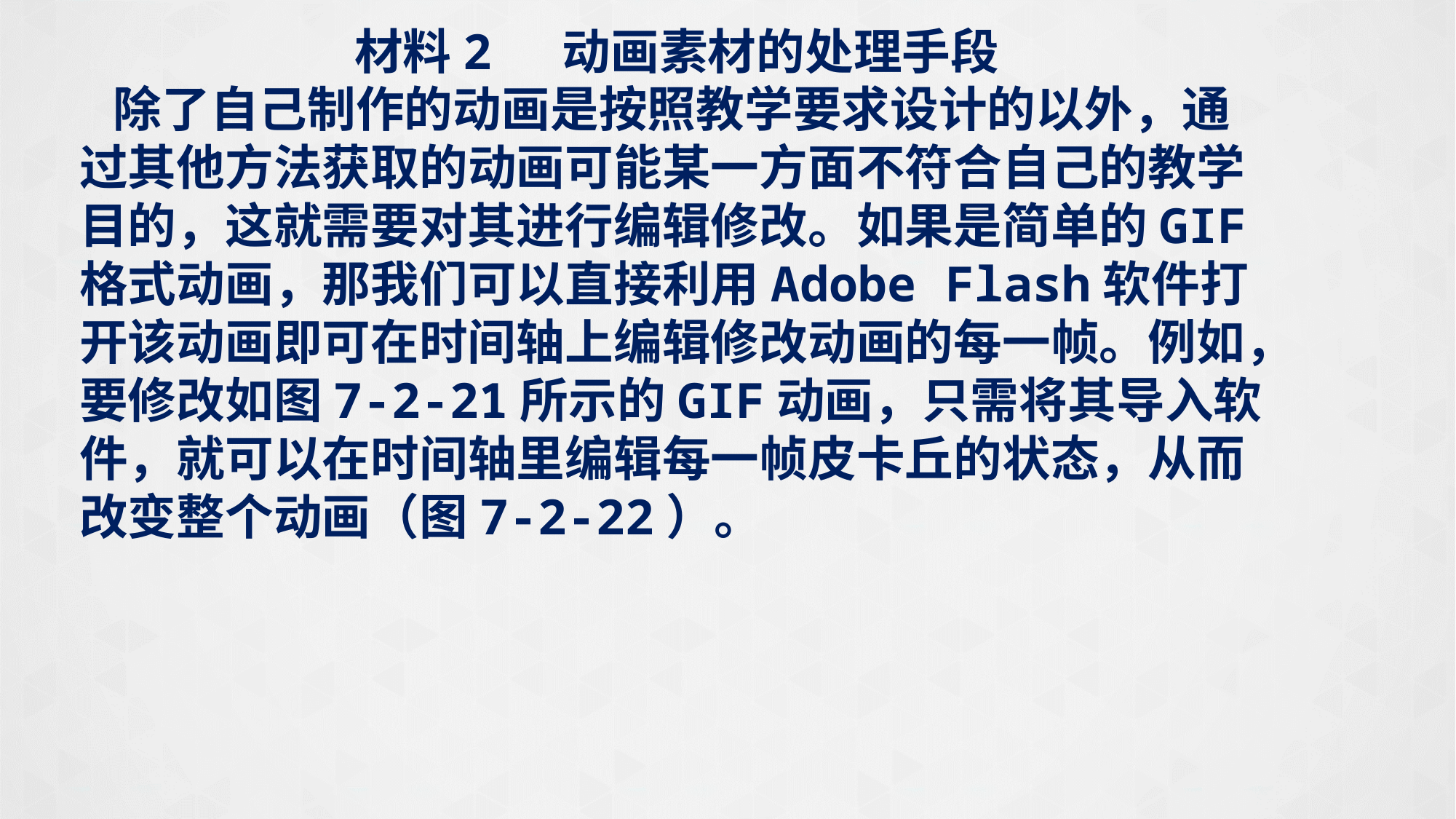

材料2  动画素材的处理手段
  除了自己制作的动画是按照教学要求设计的以外，通过其他方法获取的动画可能某一方面不符合自己的教学目的，这就需要对其进行编辑修改。如果是简单的GIF格式动画，那我们可以直接利用Adobe Flash软件打开该动画即可在时间轴上编辑修改动画的每一帧。例如，要修改如图7-2-21所示的GIF动画，只需将其导入软件，就可以在时间轴里编辑每一帧皮卡丘的状态，从而改变整个动画（图7-2-22）。